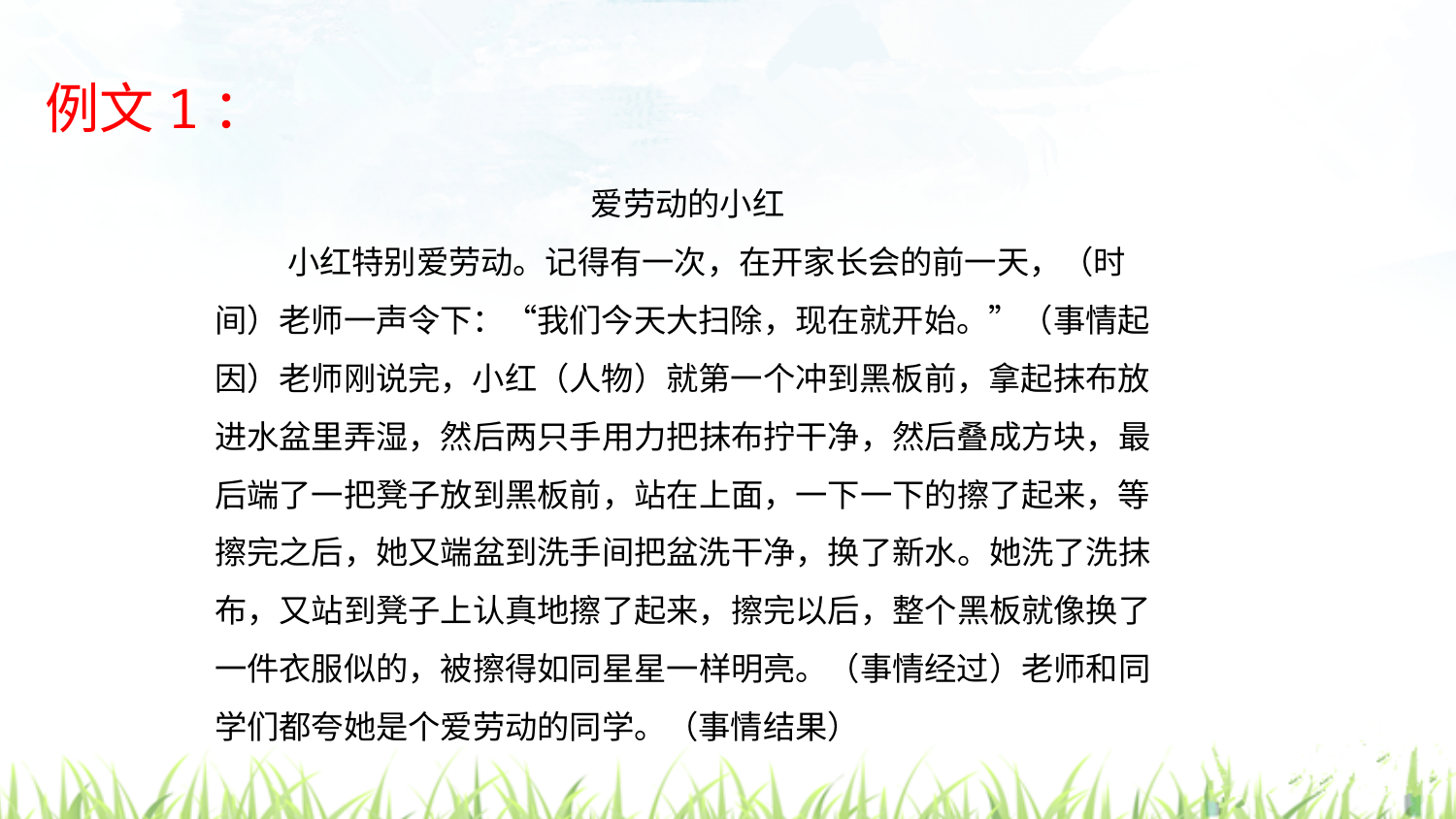

例文1：
爱劳动的小红
小红特别爱劳动。记得有一次，在开家长会的前一天，（时间）老师一声令下：“我们今天大扫除，现在就开始。”（事情起因）老师刚说完，小红（人物）就第一个冲到黑板前，拿起抹布放进水盆里弄湿，然后两只手用力把抹布拧干净，然后叠成方块，最后端了一把凳子放到黑板前，站在上面，一下一下的擦了起来，等擦完之后，她又端盆到洗手间把盆洗干净，换了新水。她洗了洗抹布，又站到凳子上认真地擦了起来，擦完以后，整个黑板就像换了一件衣服似的，被擦得如同星星一样明亮。（事情经过）老师和同学们都夸她是个爱劳动的同学。（事情结果）